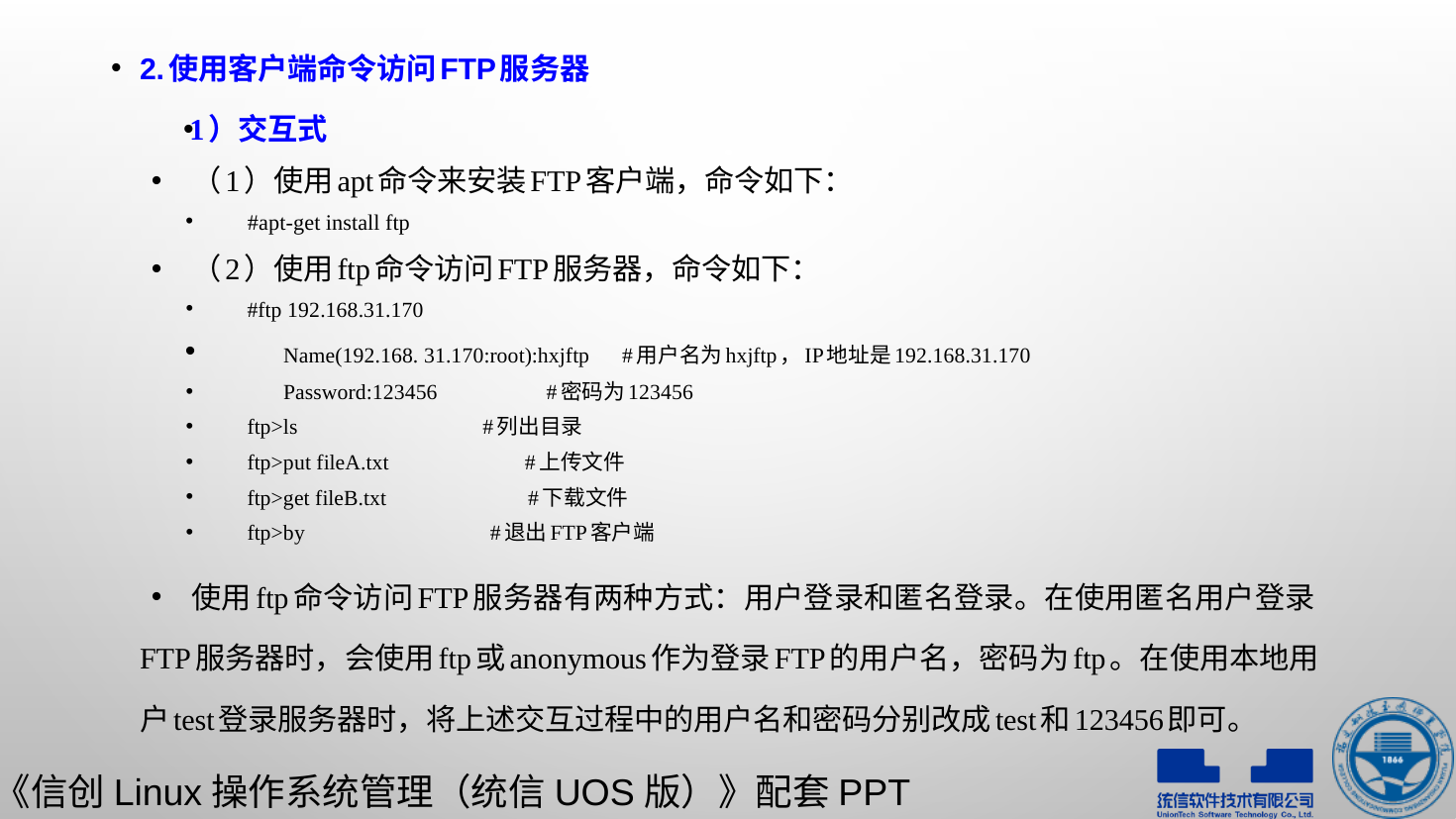

2.使用客户端命令访问FTP服务器
1）交互式
（1）使用apt命令来安装FTP客户端，命令如下：
#apt-get install ftp
（2）使用ftp命令访问FTP服务器，命令如下：
#ftp 192.168.31.170
	Name(192.168. 31.170:root):hxjftp      #用户名为hxjftp，IP地址是192.168.31.170
	Password:123456                    #密码为123456
ftp>ls                                  #列出目录
ftp>put fileA.txt                         #上传文件
ftp>get fileB.txt                          #下载文件
ftp>by                                  #退出FTP客户端
使用ftp命令访问FTP服务器有两种方式：用户登录和匿名登录。在使用匿名用户登录FTP服务器时，会使用ftp或anonymous作为登录FTP的用户名，密码为ftp。在使用本地用户test登录服务器时，将上述交互过程中的用户名和密码分别改成test和123456即可。